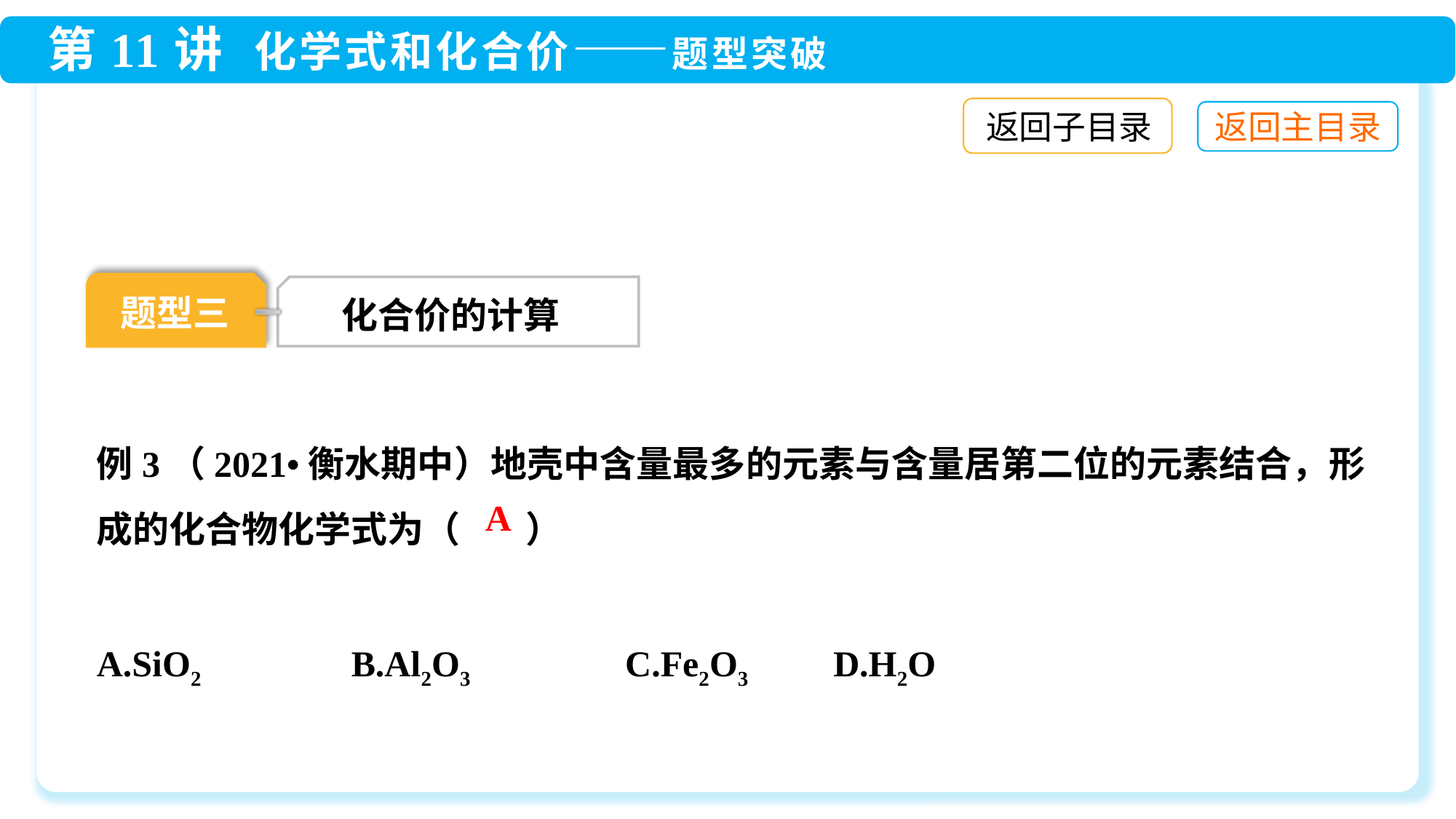

返回子目录
题型三
化合价的计算

例3（2021•衡水期中）地壳中含量最多的元素与含量居第二位的元素结合，形成的化合物化学式为（        ）

A.SiO2	                B.Al2O3                 C.Fe2O3	         D.H2O
A